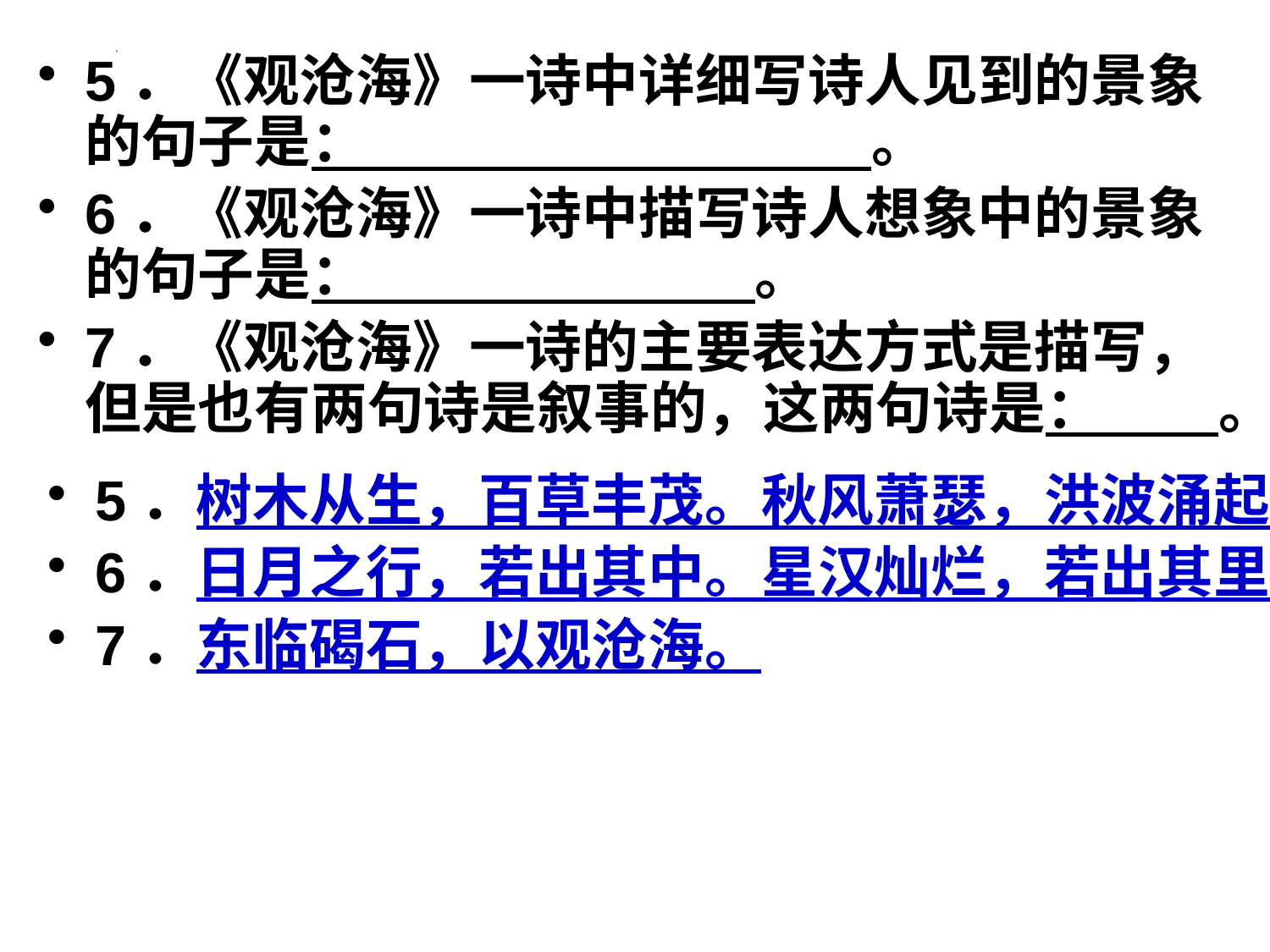

#
5．《观沧海》一诗中详细写诗人见到的景象的句子是：                                       。
6．《观沧海》一诗中描写诗人想象中的景象的句子是：                              。
7．《观沧海》一诗的主要表达方式是描写，但是也有两句诗是叙事的，这两句诗是：         。

5．树木从生，百草丰茂。秋风萧瑟，洪波涌起。
6．日月之行，若出其中。星汉灿烂，若出其里。
7．东临碣石，以观沧海。